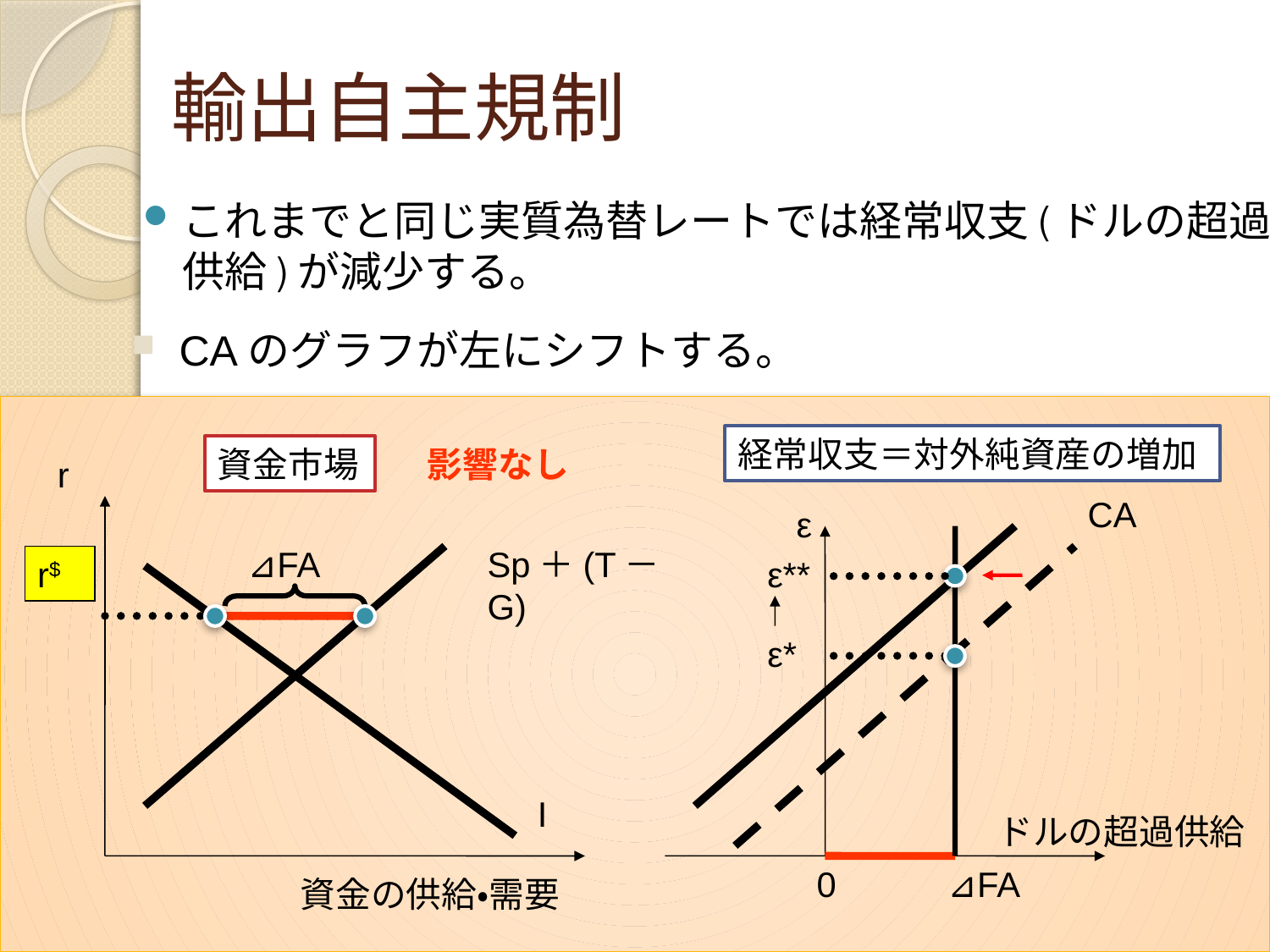

# 輸出自主規制
これまでと同じ実質為替レートでは経常収支(ドルの超過供給)が減少する。
CAのグラフが左にシフトする。

経常収支＝対外純資産の増加
資金市場
影響なし
r
CA
ε

⊿FA
Sp＋(T－G)
r$

ε**

ε*

I
ドルの超過供給

0

⊿FA
資金の供給・需要